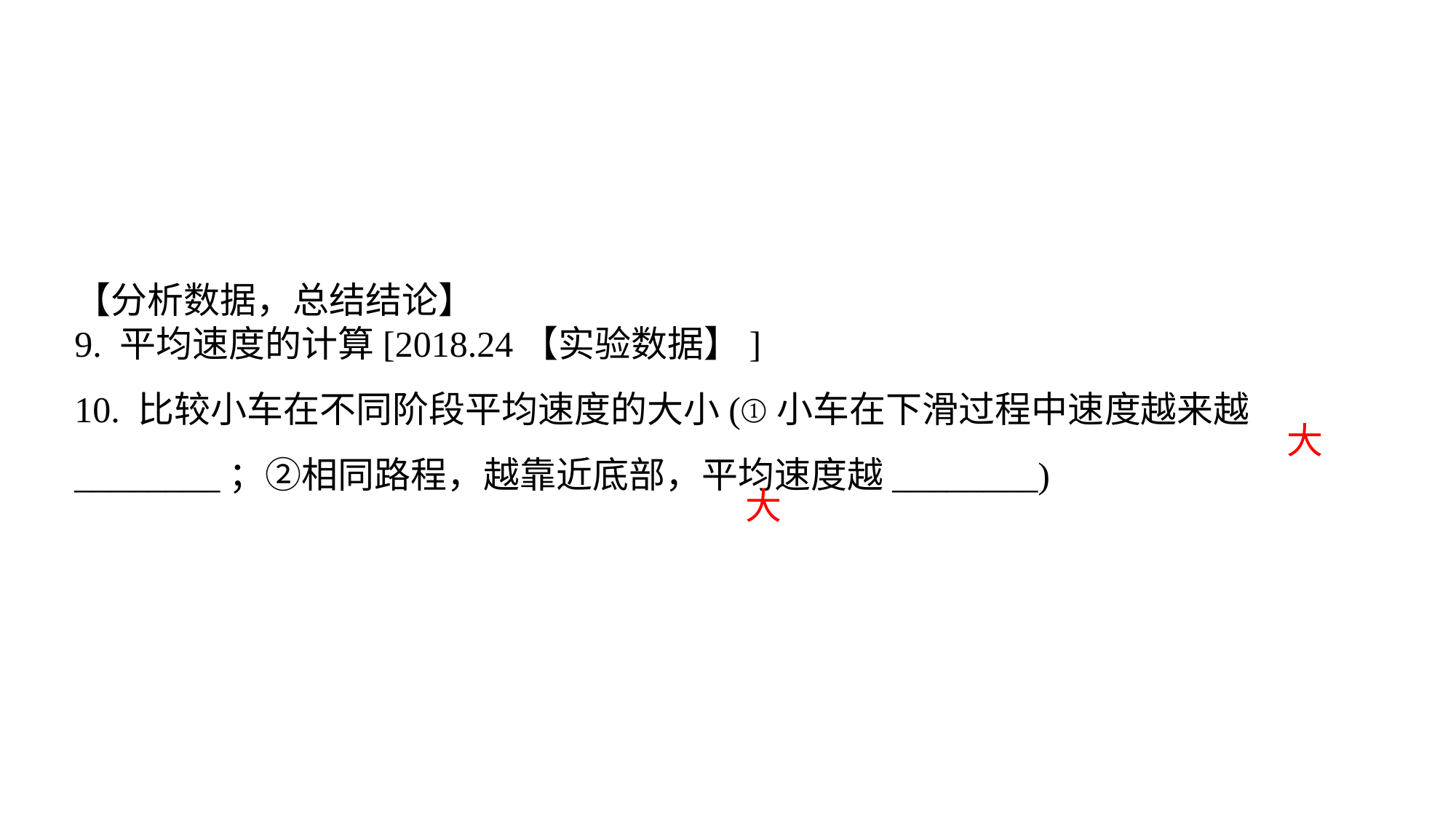

【分析数据，总结结论】9. 平均速度的计算[2018.24【实验数据】] 10. 比较小车在不同阶段平均速度的大小(①小车在下滑过程中速度越来越________；②相同路程，越靠近底部，平均速度越________)
大
大